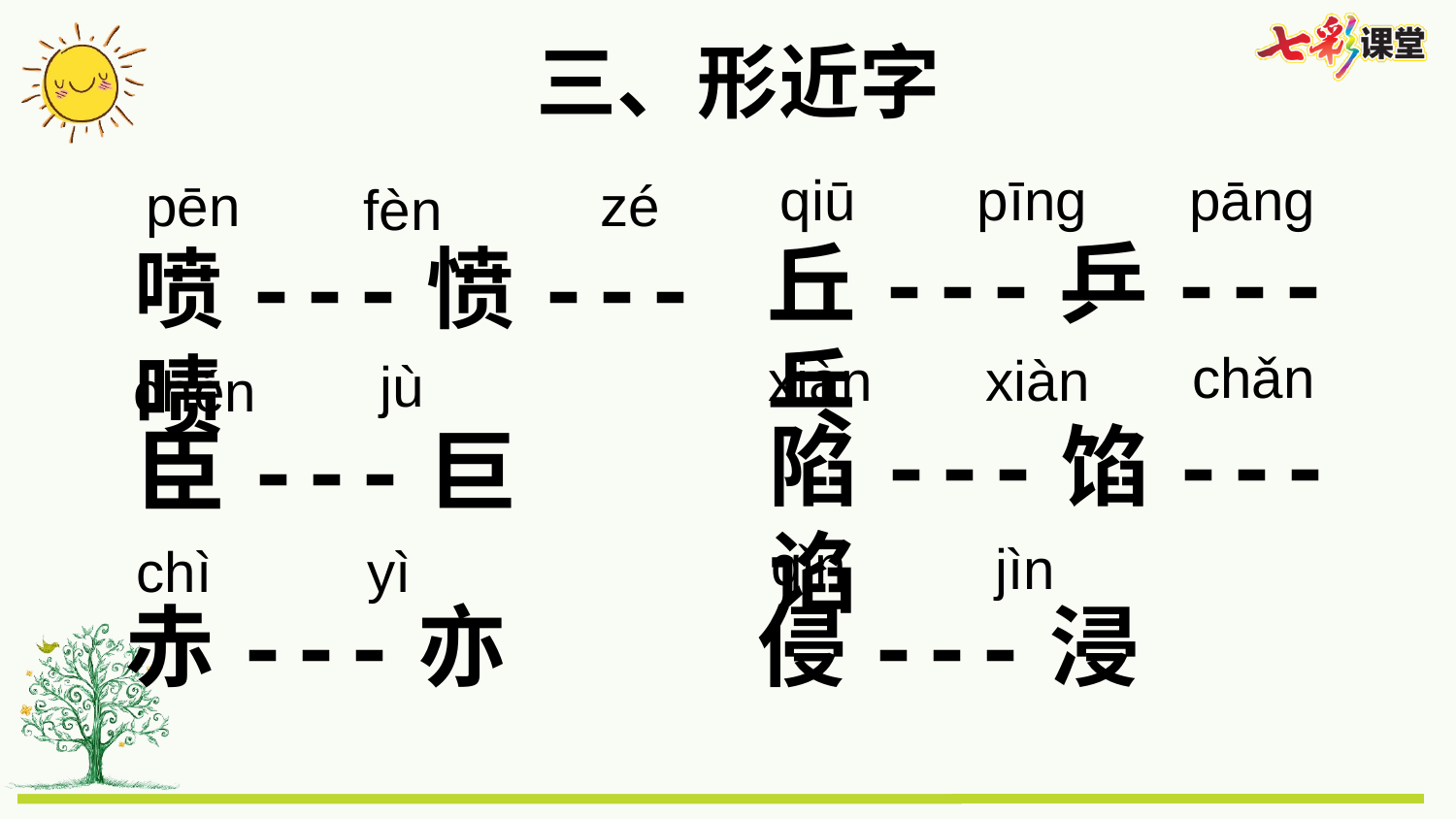

三、形近字
qiū
pīng
pāng
pēn
zé
fèn
丘---乒---乓
喷---愤---啧
chǎn
xiàn
xiàn
jù
chén
陷---馅---谄
臣---巨
qǐn
jìn
chì
yì
侵---浸
赤---亦